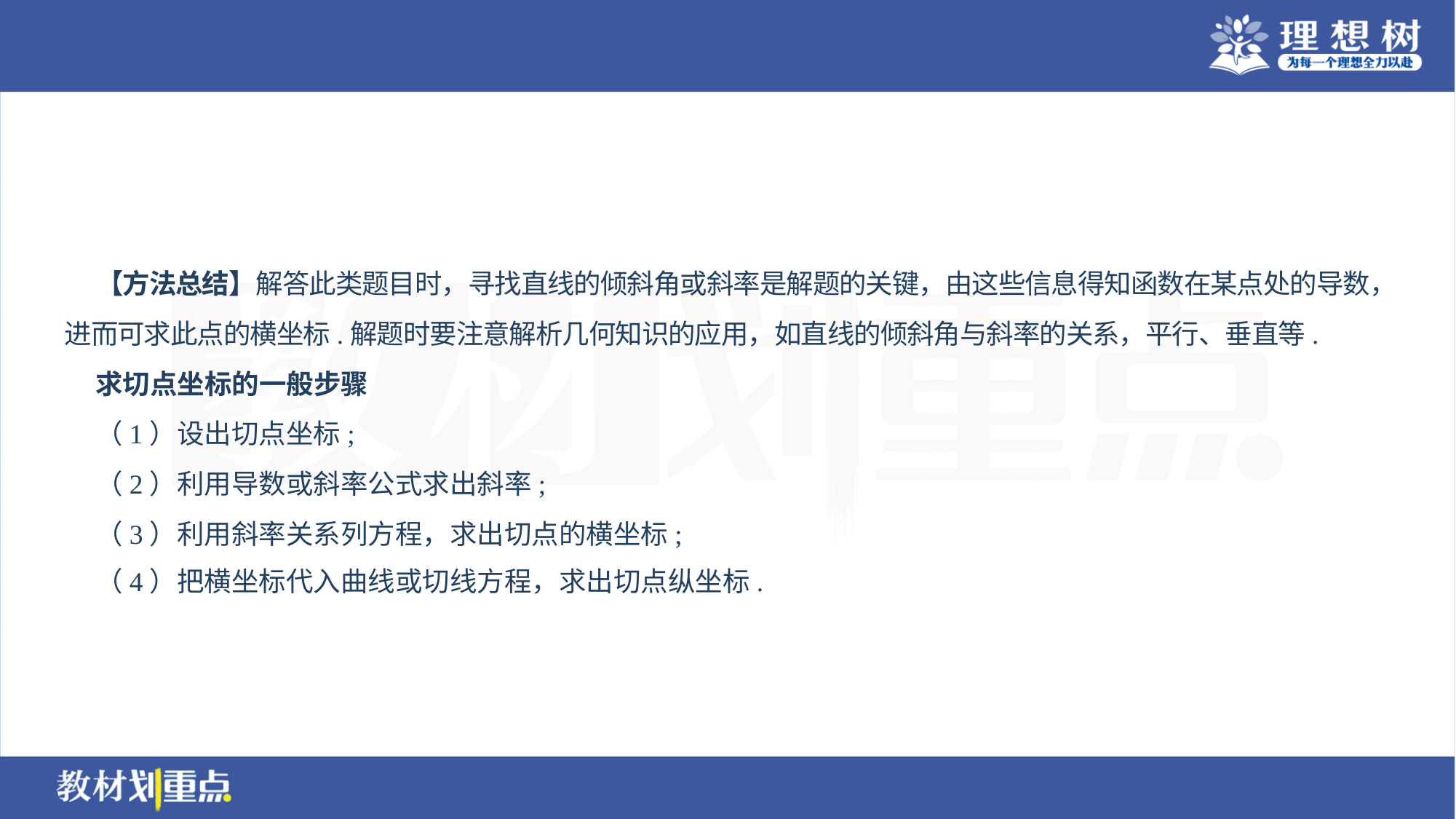

【方法总结】解答此类题目时，寻找直线的倾斜角或斜率是解题的关键，由这些信息得知函数在某点处的导数，
进而可求此点的横坐标.解题时要注意解析几何知识的应用，如直线的倾斜角与斜率的关系，平行、垂直等.
    求切点坐标的一般步骤
    （1）设出切点坐标;
    （2）利用导数或斜率公式求出斜率;
    （3）利用斜率关系列方程，求出切点的横坐标;
    （4）把横坐标代入曲线或切线方程，求出切点纵坐标.